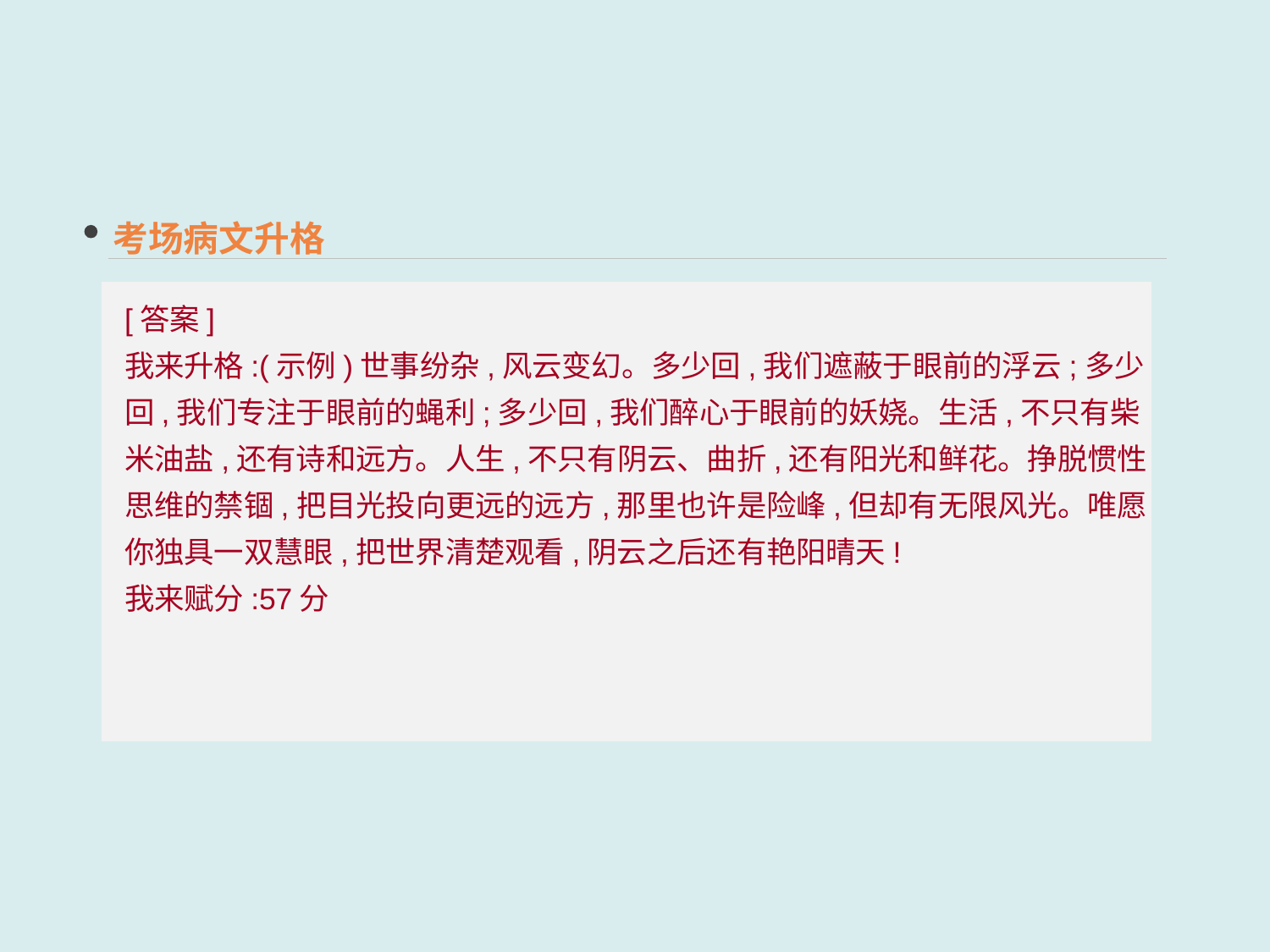

考场病文升格

[答案]
我来升格:(示例)世事纷杂,风云变幻。多少回,我们遮蔽于眼前的浮云;多少回,我们专注于眼前的蝇利;多少回,我们醉心于眼前的妖娆。生活,不只有柴米油盐,还有诗和远方。人生,不只有阴云、曲折,还有阳光和鲜花。挣脱惯性思维的禁锢,把目光投向更远的远方,那里也许是险峰,但却有无限风光。唯愿你独具一双慧眼,把世界清楚观看,阴云之后还有艳阳晴天!
我来赋分:57分